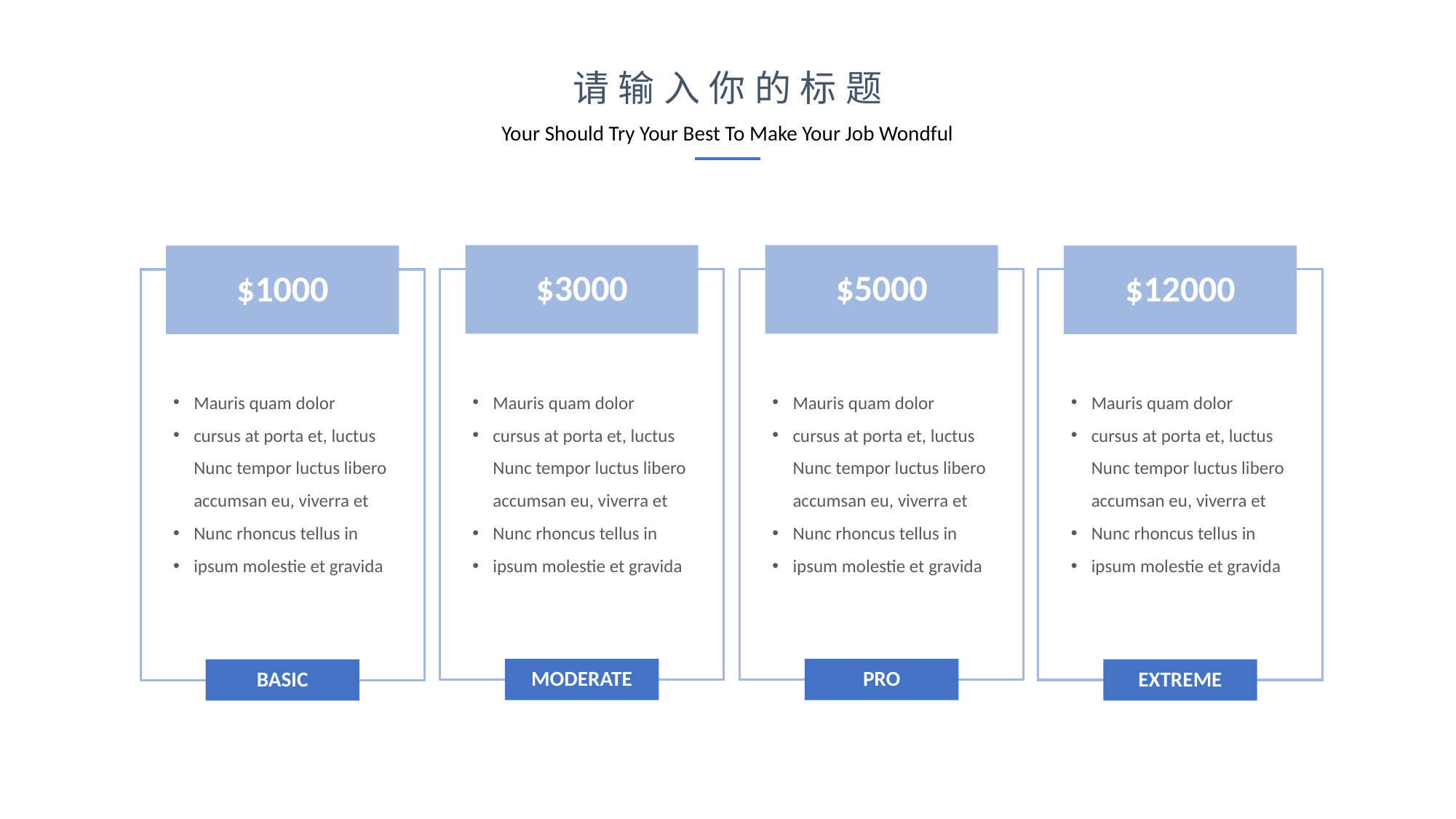

请输入你的标题
Your Should Try Your Best To Make Your Job Wondful
$3000
$5000
$1000
$12000

Mauris quam dolor
cursus at porta et, luctus Nunc tempor luctus libero accumsan eu, viverra et
Nunc rhoncus tellus in
ipsum molestie et gravida
Mauris quam dolor
cursus at porta et, luctus Nunc tempor luctus libero accumsan eu, viverra et
Nunc rhoncus tellus in
ipsum molestie et gravida
Mauris quam dolor
cursus at porta et, luctus Nunc tempor luctus libero accumsan eu, viverra et
Nunc rhoncus tellus in
ipsum molestie et gravida
Mauris quam dolor
cursus at porta et, luctus Nunc tempor luctus libero accumsan eu, viverra et
Nunc rhoncus tellus in
ipsum molestie et gravida
MODERATE
PRO
BASIC
EXTREME